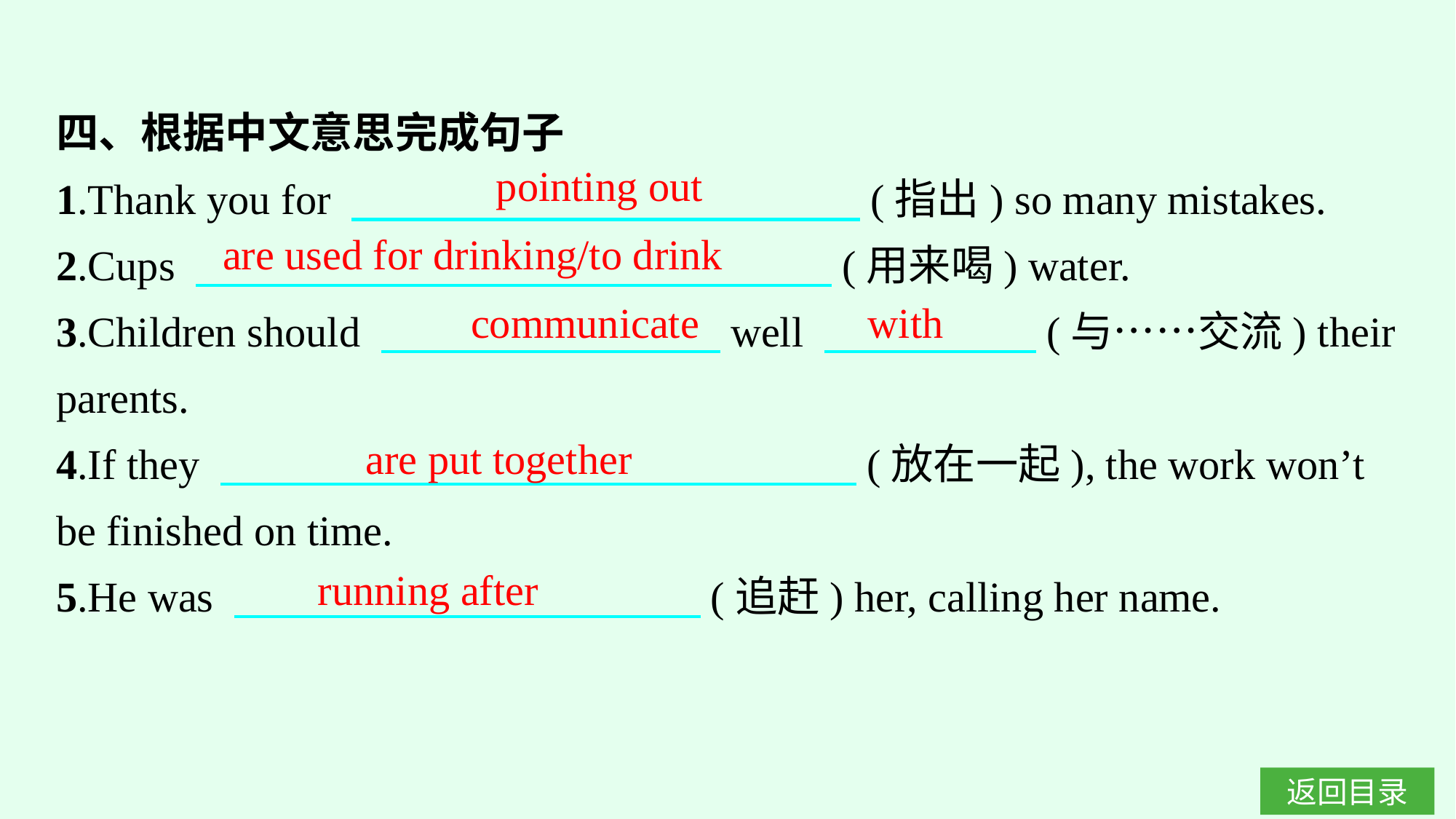

四、根据中文意思完成句子
1.Thank you for 　　　　　　　　　　　　(指出) so many mistakes.
2.Cups 　　　　　　　　　　　　　　　(用来喝) water.
3.Children should 　　　　　　　　well 　　　　　(与……交流) their parents.
4.If they 　　　　　　　　　　　　　　　(放在一起), the work won’t be finished on time.
5.He was 　　　　　　　　　　　(追赶) her, calling her name.
pointing out
are used for drinking/to drink
communicate                with
are put together
running after